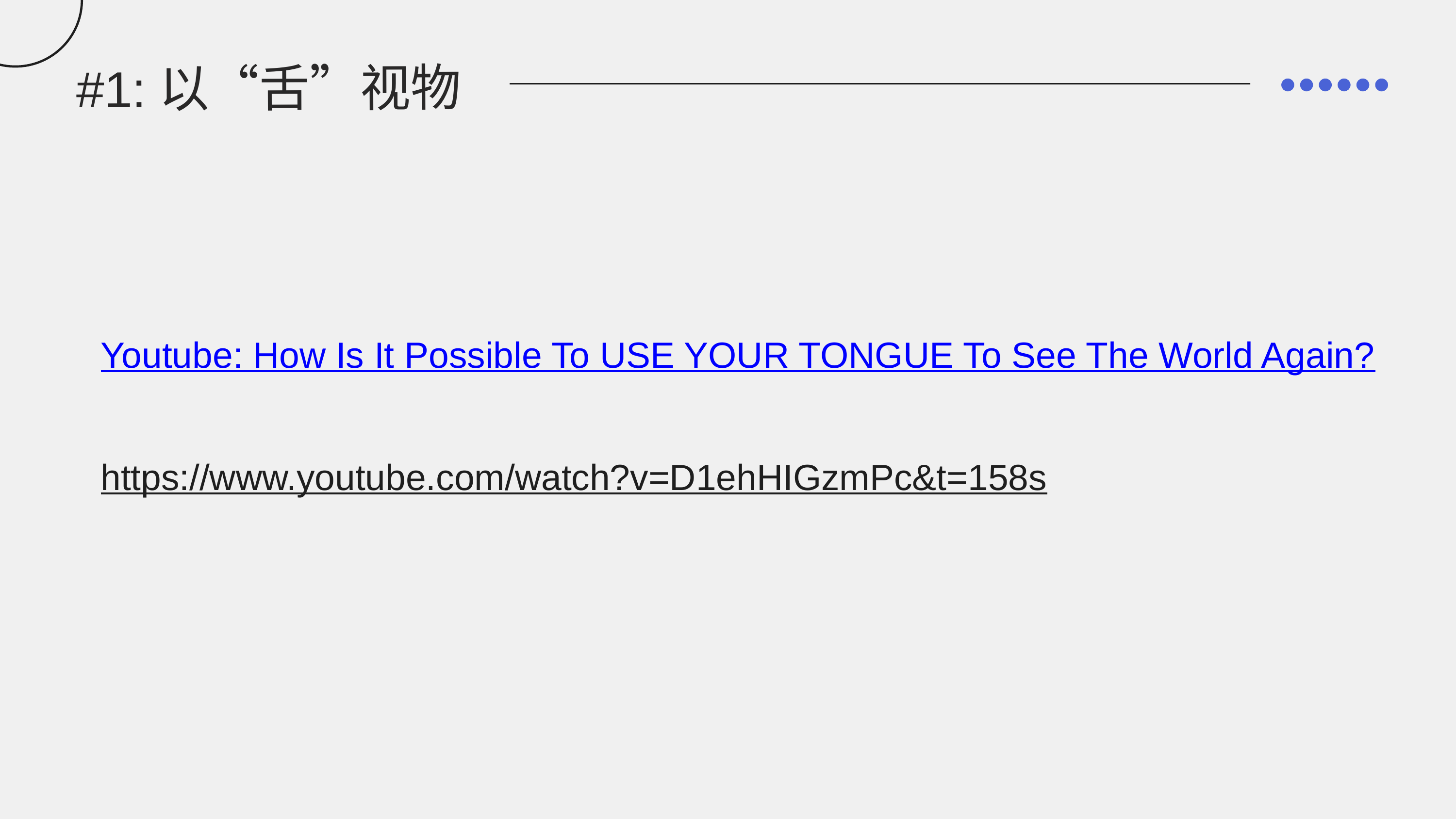

#1:以“舌”视物

Youtube: How Is It Possible To USE YOUR TONGUE To See The World Again?

https://www.youtube.com/watch?v=D1ehHIGzmPc&t=158s